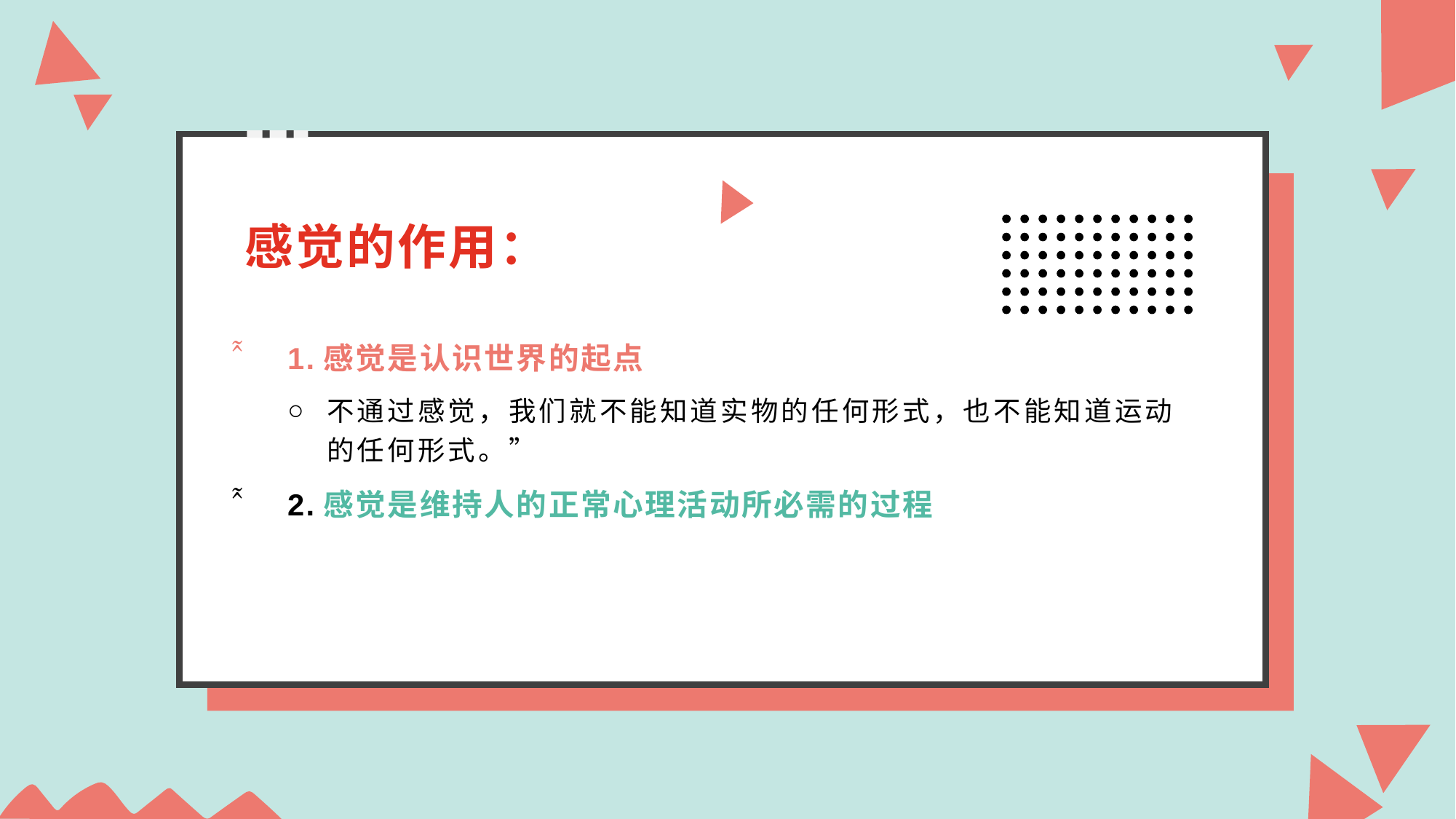

感觉的作用：

1.感觉是认识世界的起点
不通过感觉，我们就不能知道实物的任何形式，也不能知道运动的任何形式。”
2.感觉是维持人的正常心理活动所必需的过程